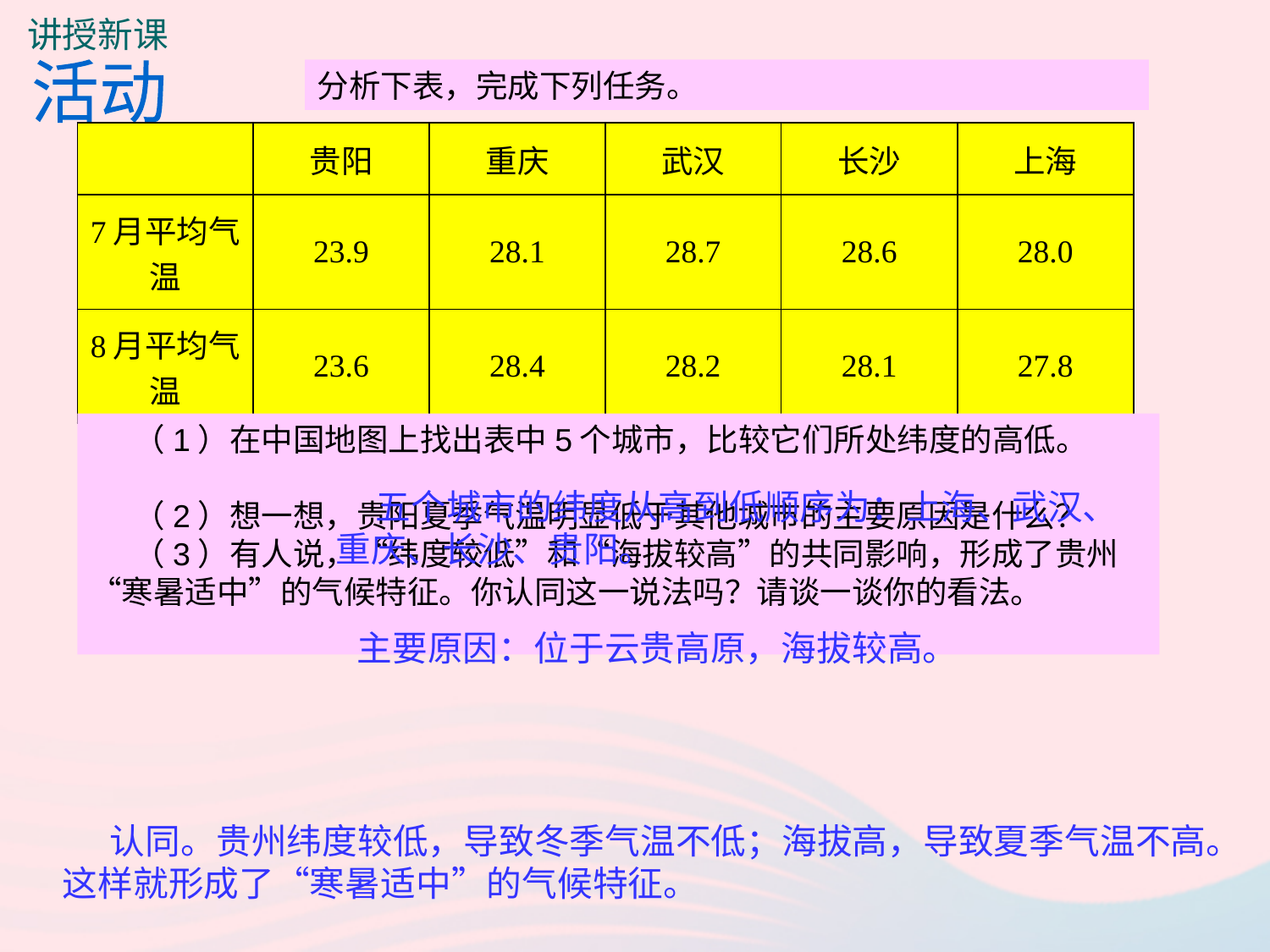

讲授新课
活动
分析下表，完成下列任务。
|  | 贵阳 | 重庆 | 武汉 | 长沙 | 上海 |
| --- | --- | --- | --- | --- | --- |
| 7月平均气温 | 23.9 | 28.1 | 28.7 | 28.6 | 28.0 |
| 8月平均气温 | 23.6 | 28.4 | 28.2 | 28.1 | 27.8 |
     （1）在中国地图上找出表中5个城市，比较它们所处纬度的高低。

     （2）想一想，贵阳夏季气温明显低于其他城市的主要原因是什么？
     （3）有人说，“纬度较低”和“海拔较高”的共同影响，形成了贵州“寒暑适中”的气候特征。你认同这一说法吗？请谈一谈你的看法。

    五个城市的纬度从高到低顺序为：上海、武汉、重庆、长沙、贵阳。
   主要原因：位于云贵高原，海拔较高。
     认同。贵州纬度较低，导致冬季气温不低；海拔高，导致夏季气温不高。这样就形成了“寒暑适中”的气候特征。